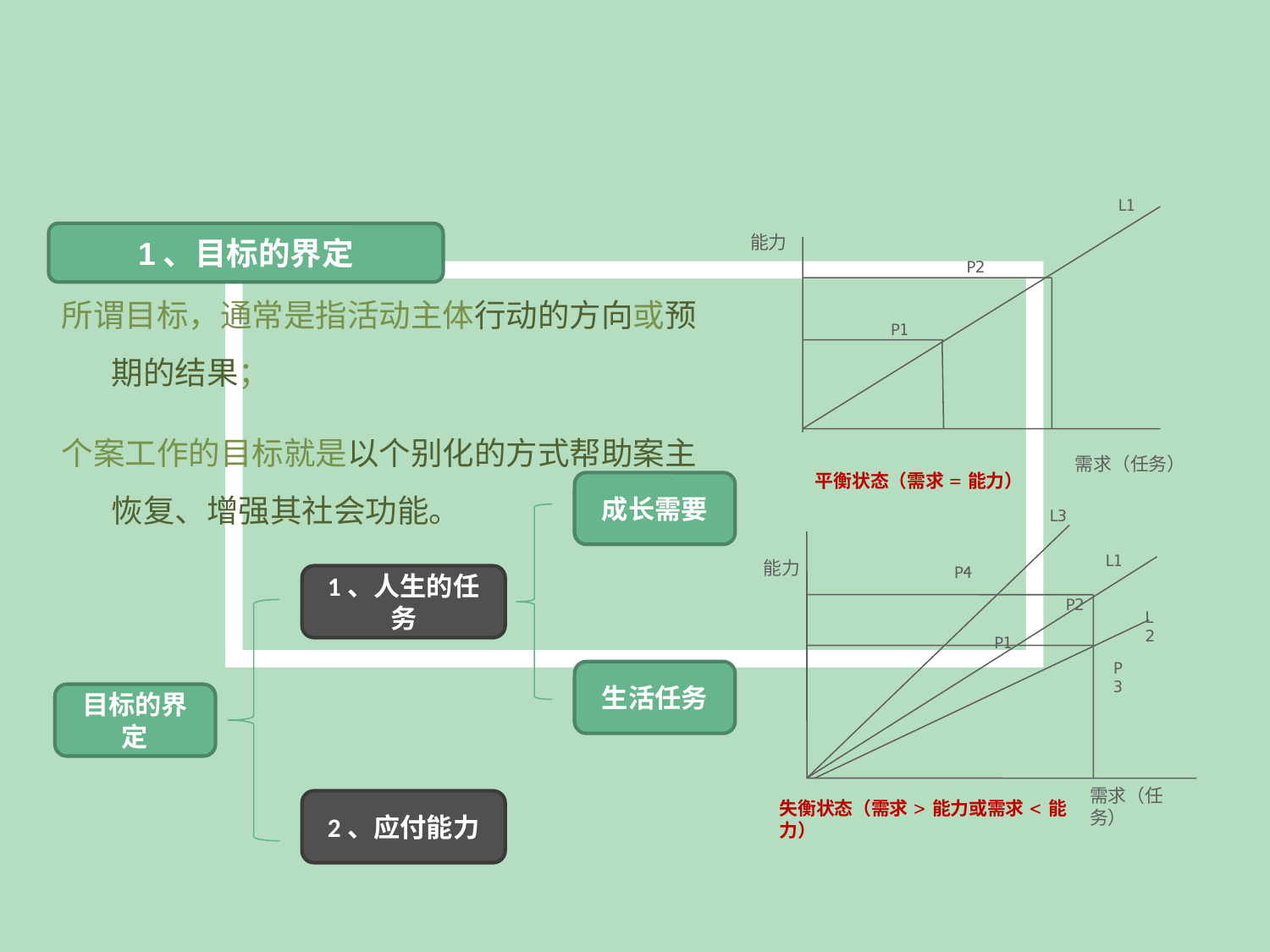

L1

能力

P2

P1

需求（任务）
平衡状态（需求=能力）
1、目标的界定
所谓目标，通常是指活动主体行动的方向或预期的结果；
个案工作的目标就是以个别化的方式帮助案主恢复、增强其社会功能。

成长需要
L3

L1

P4
P2

L2

P1

P3

需求（任务）
失衡状态（需求>能力或需求<能力）
能力

1、人生的任务

生活任务
目标的界定
2、应付能力